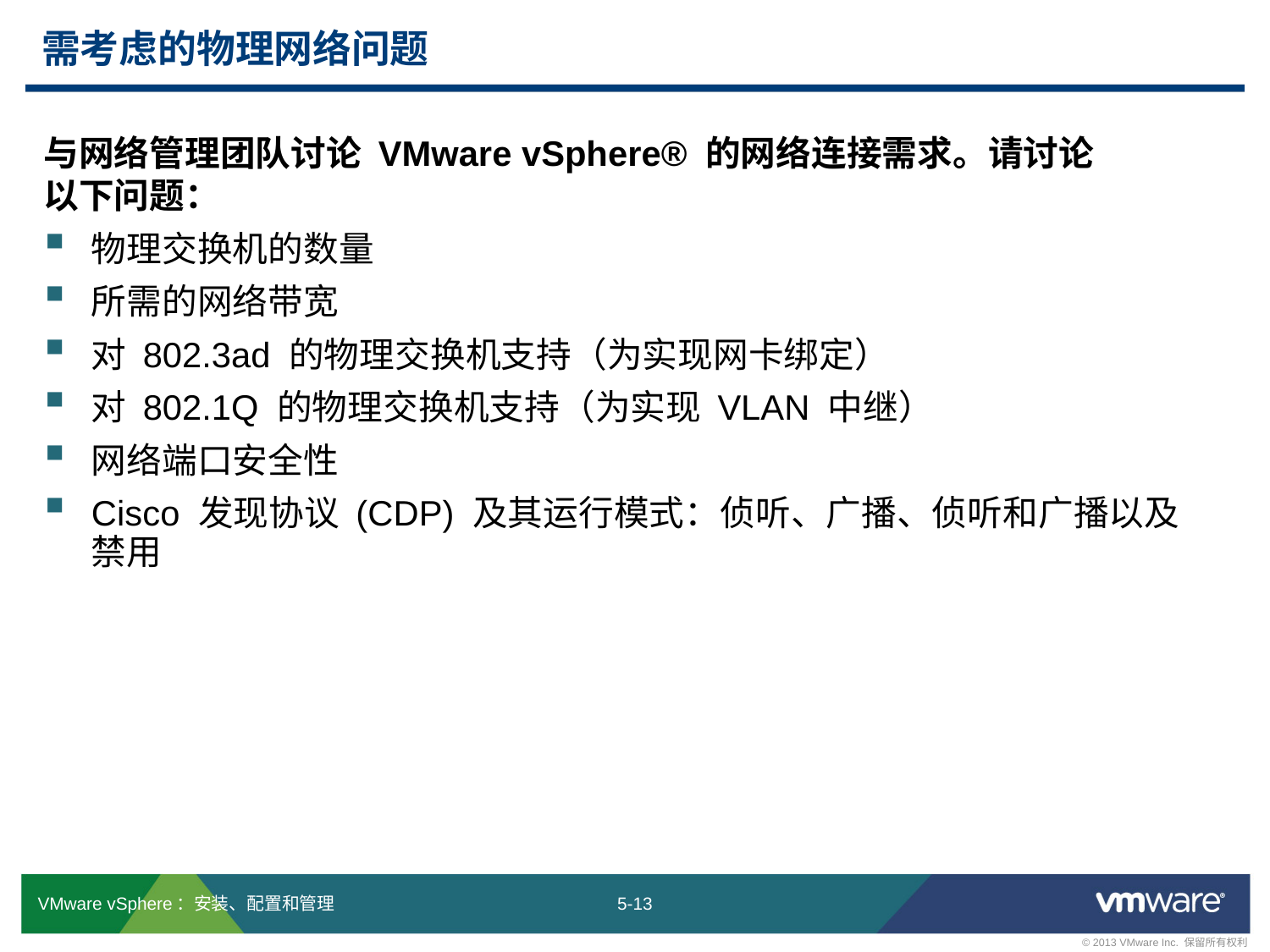

# 需考虑的物理网络问题
与网络管理团队讨论 VMware vSphere® 的网络连接需求。请讨论
以下问题：
物理交换机的数量
所需的网络带宽
对 802.3ad 的物理交换机支持（为实现网卡绑定）
对 802.1Q 的物理交换机支持（为实现 VLAN 中继）
网络端口安全性
Cisco 发现协议 (CDP) 及其运行模式：侦听、广播、侦听和广播以及
禁用